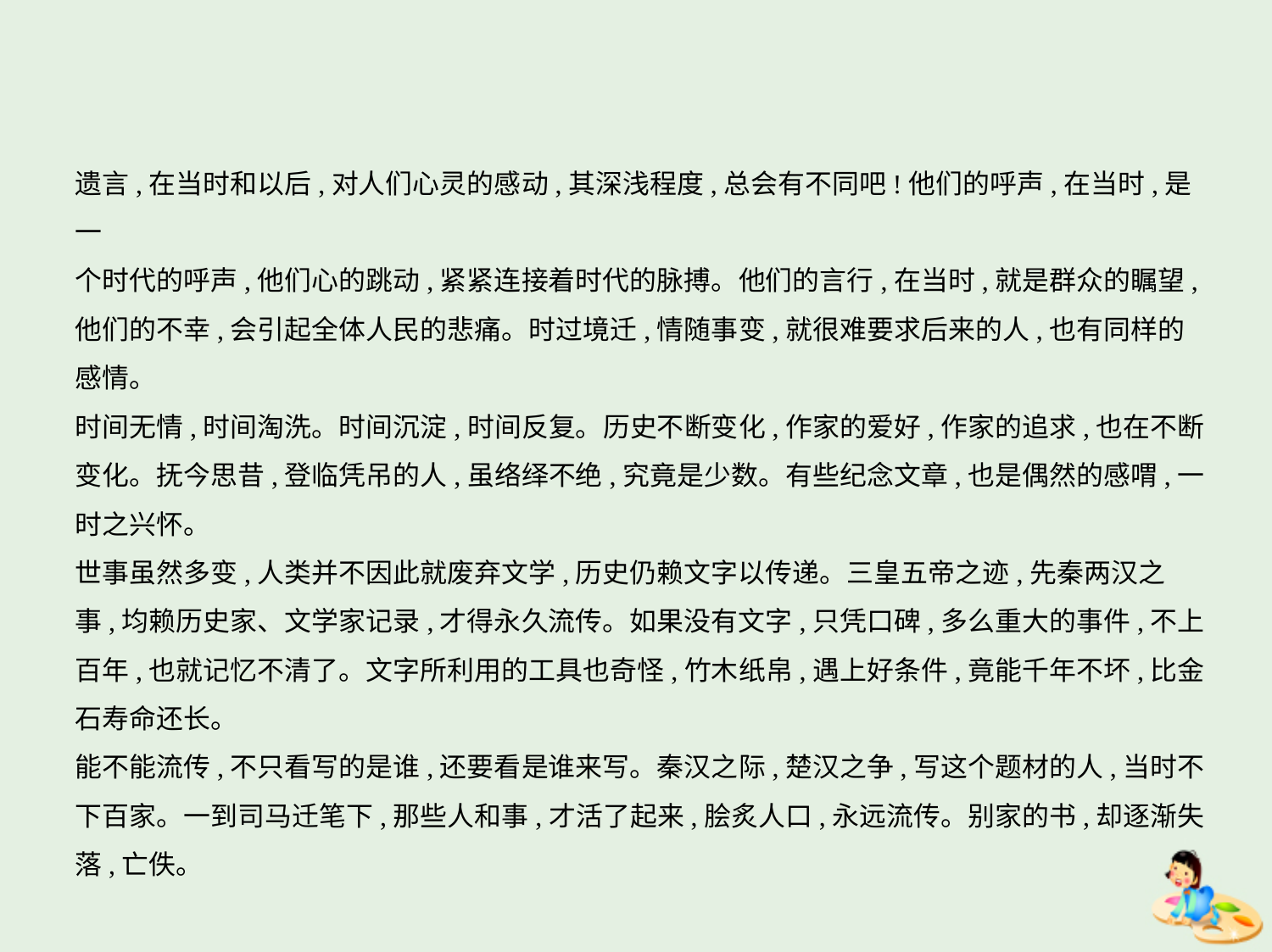

遗言,在当时和以后,对人们心灵的感动,其深浅程度,总会有不同吧!他们的呼声,在当时,是一
个时代的呼声,他们心的跳动,紧紧连接着时代的脉搏。他们的言行,在当时,就是群众的瞩望,
他们的不幸,会引起全体人民的悲痛。时过境迁,情随事变,就很难要求后来的人,也有同样的
感情。
时间无情,时间淘洗。时间沉淀,时间反复。历史不断变化,作家的爱好,作家的追求,也在不断
变化。抚今思昔,登临凭吊的人,虽络绎不绝,究竟是少数。有些纪念文章,也是偶然的感喟,一
时之兴怀。
世事虽然多变,人类并不因此就废弃文学,历史仍赖文字以传递。三皇五帝之迹,先秦两汉之
事,均赖历史家、文学家记录,才得永久流传。如果没有文字,只凭口碑,多么重大的事件,不上
百年,也就记忆不清了。文字所利用的工具也奇怪,竹木纸帛,遇上好条件,竟能千年不坏,比金
石寿命还长。
能不能流传,不只看写的是谁,还要看是谁来写。秦汉之际,楚汉之争,写这个题材的人,当时不
下百家。一到司马迁笔下,那些人和事,才活了起来,脍炙人口,永远流传。别家的书,却逐渐失
落,亡佚。